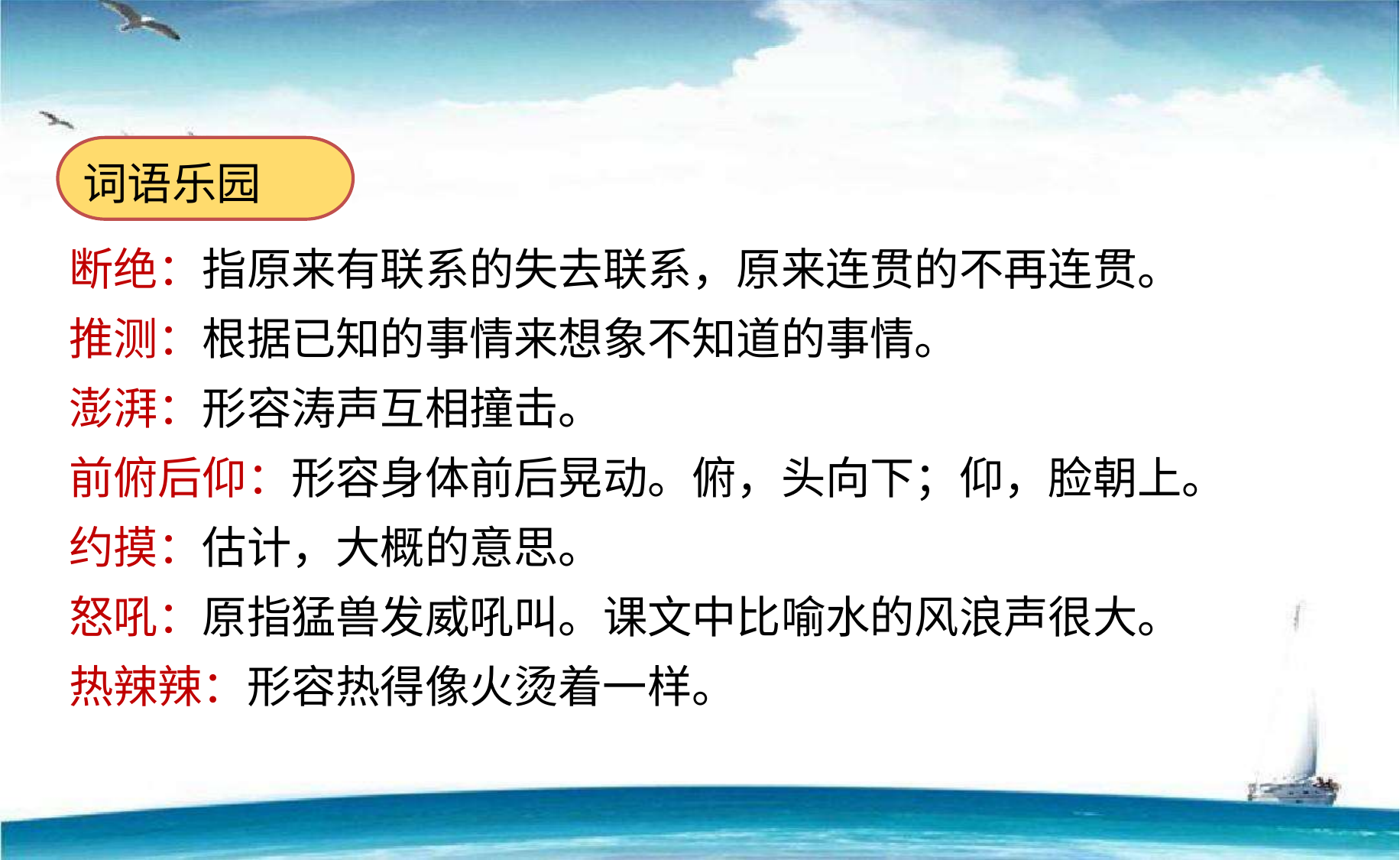

词语乐园
断绝：指原来有联系的失去联系，原来连贯的不再连贯。
推测：根据已知的事情来想象不知道的事情。
澎湃：形容涛声互相撞击。
前俯后仰：形容身体前后晃动。俯，头向下；仰，脸朝上。
约摸：估计，大概的意思。
怒吼：原指猛兽发威吼叫。课文中比喻水的风浪声很大。
热辣辣：形容热得像火烫着一样。